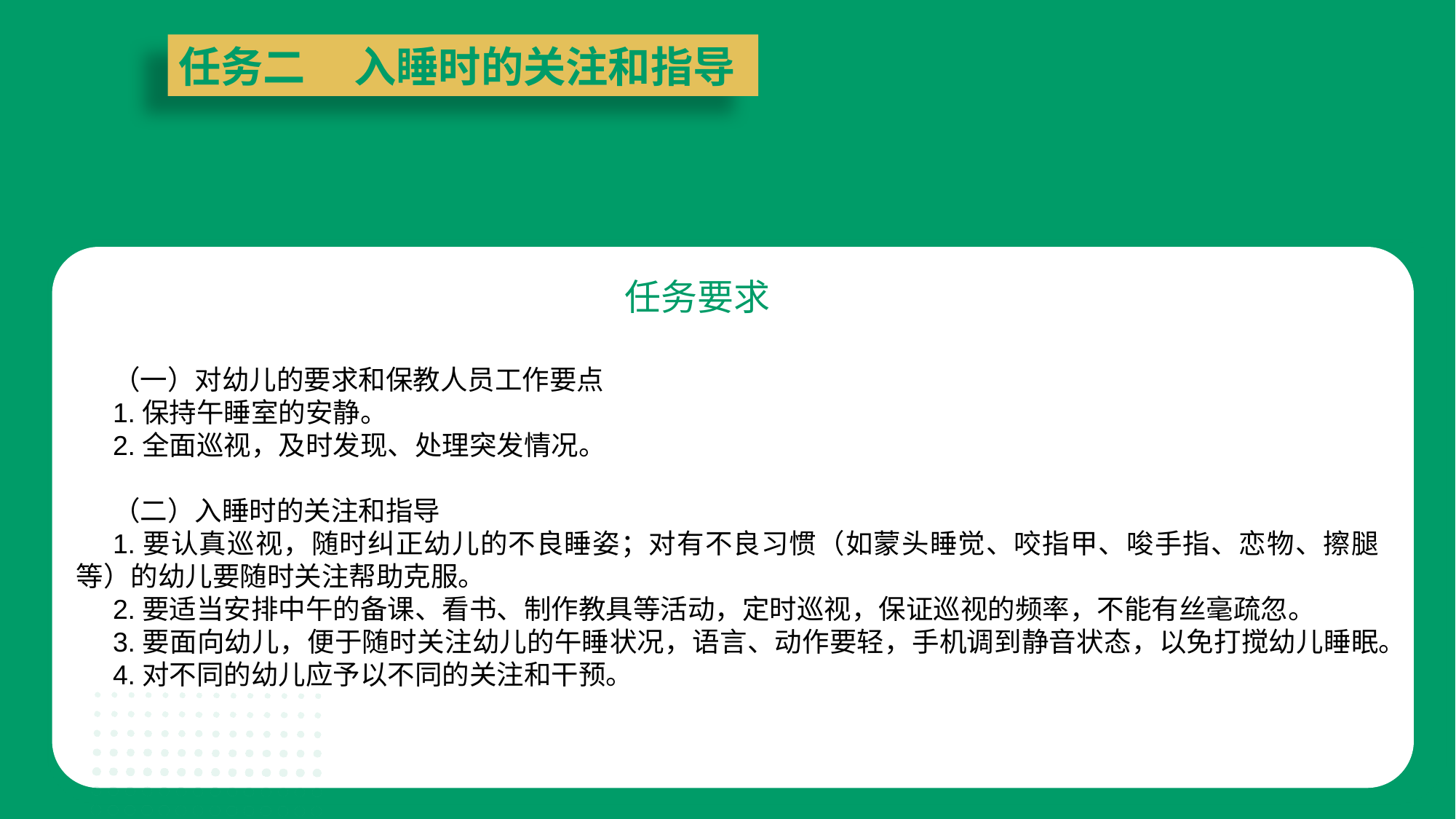

任务二     入睡时的关注和指导

任务要求

（一）对幼儿的要求和保教人员工作要点
1.保持午睡室的安静。
2.全面巡视，及时发现、处理突发情况。

（二）入睡时的关注和指导
1.要认真巡视，随时纠正幼儿的不良睡姿；对有不良习惯（如蒙头睡觉、咬指甲、唆手指、恋物、擦腿等）的幼儿要随时关注帮助克服。
2.要适当安排中午的备课、看书、制作教具等活动，定时巡视，保证巡视的频率，不能有丝毫疏忽。
3.要面向幼儿，便于随时关注幼儿的午睡状况，语言、动作要轻，手机调到静音状态，以免打搅幼儿睡眠。
4.对不同的幼儿应予以不同的关注和干预。